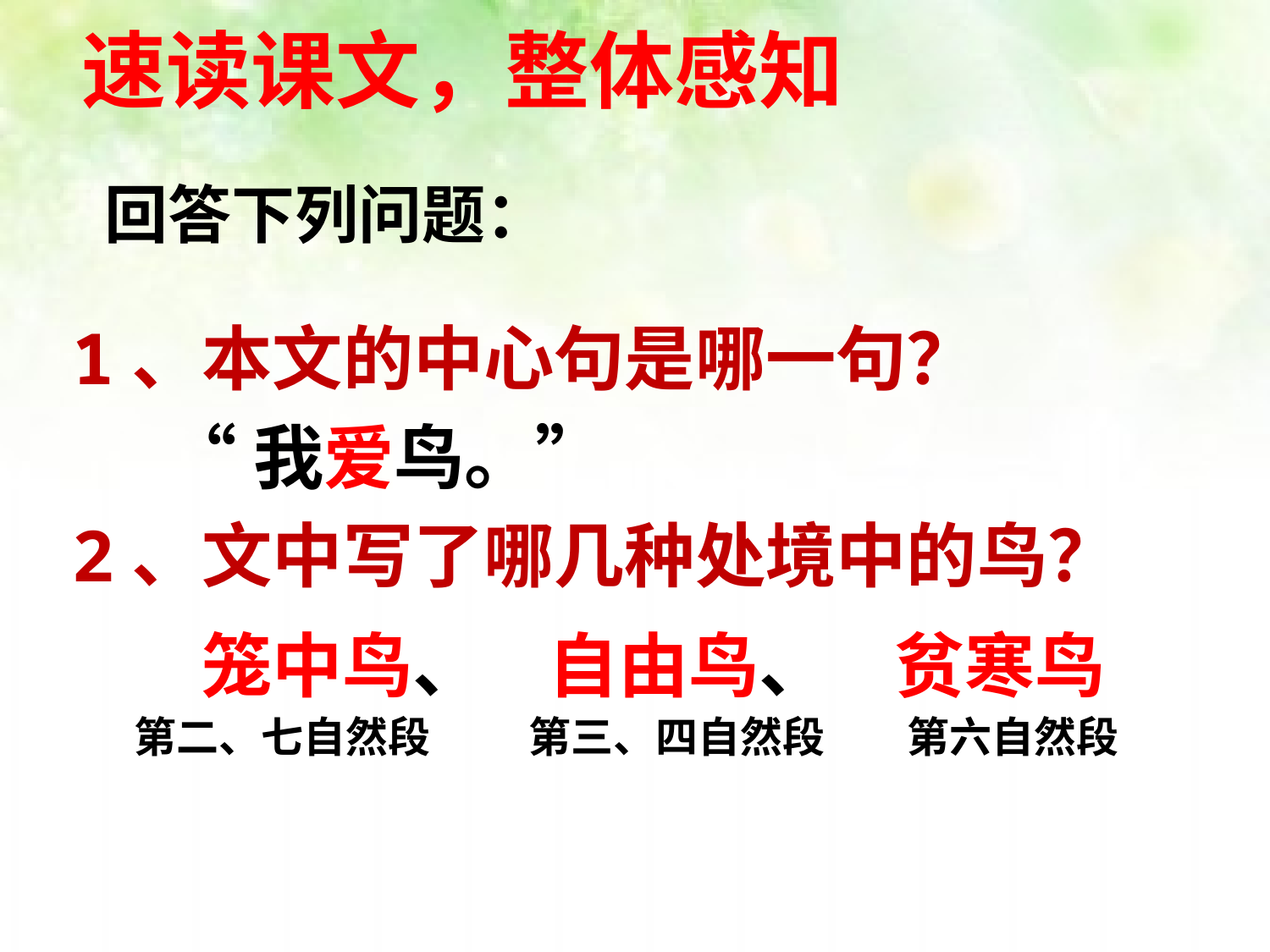

速读课文，整体感知

回答下列问题：
1、本文的中心句是哪一句？

2、文中写了哪几种处境中的鸟？
“我爱鸟。”
笼中鸟、    自由鸟、    贫寒鸟
第二、七自然段
第三、四自然段
第六自然段